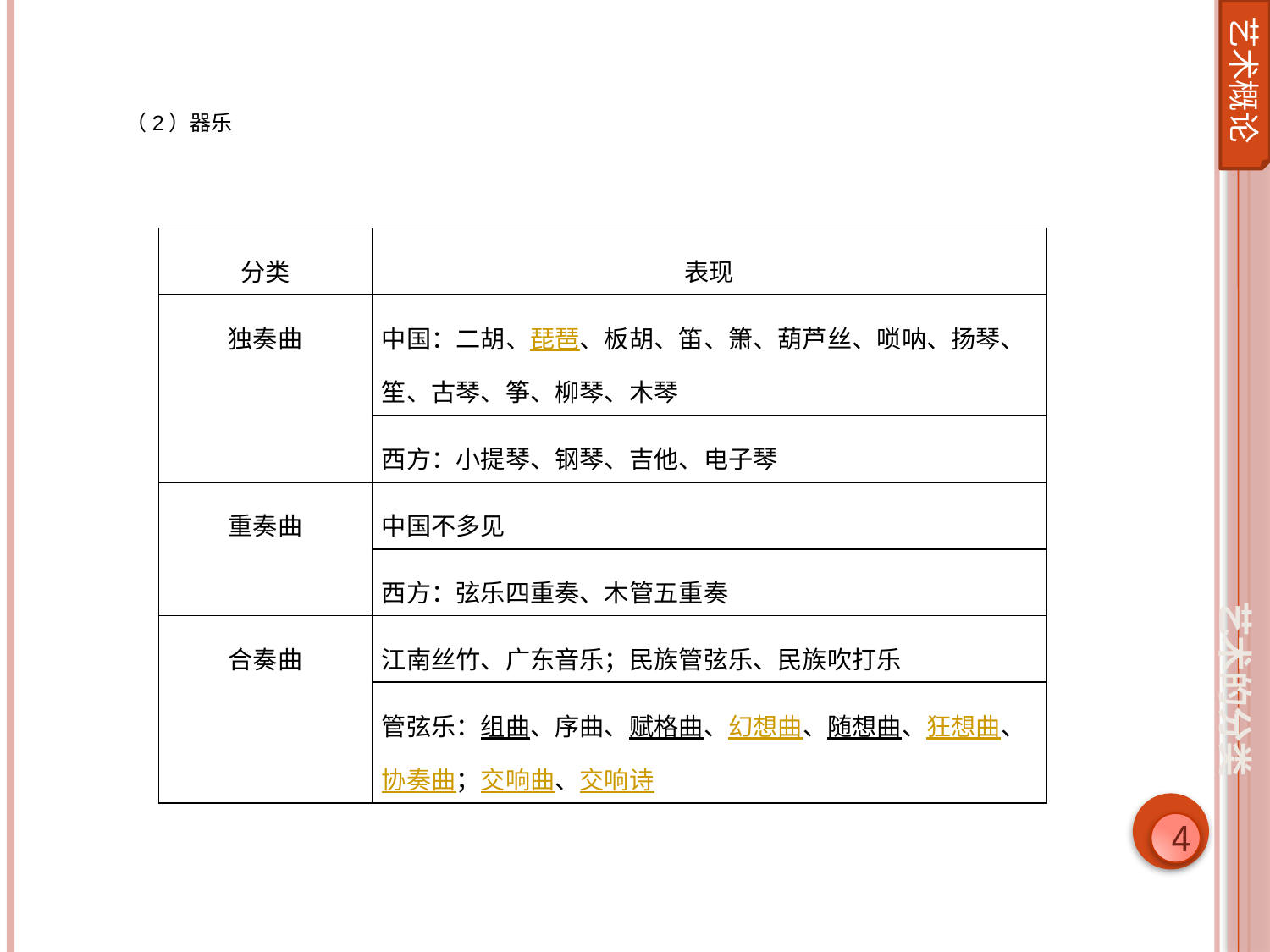

艺术概论
（2）器乐
| 分类 | 表现 |
| --- | --- |
| 独奏曲 | 中国：二胡、琵琶、板胡、笛、箫、葫芦丝、唢呐、扬琴、笙、古琴、筝、柳琴、木琴 |
|  | 西方：小提琴、钢琴、吉他、电子琴 |
| 重奏曲 | 中国不多见 |
|  | 西方：弦乐四重奏、木管五重奏 |
| 合奏曲 | 江南丝竹、广东音乐；民族管弦乐、民族吹打乐 |
|  | 管弦乐：组曲、序曲、赋格曲、幻想曲、随想曲、狂想曲、协奏曲；交响曲、交响诗 |
艺术的分类
4